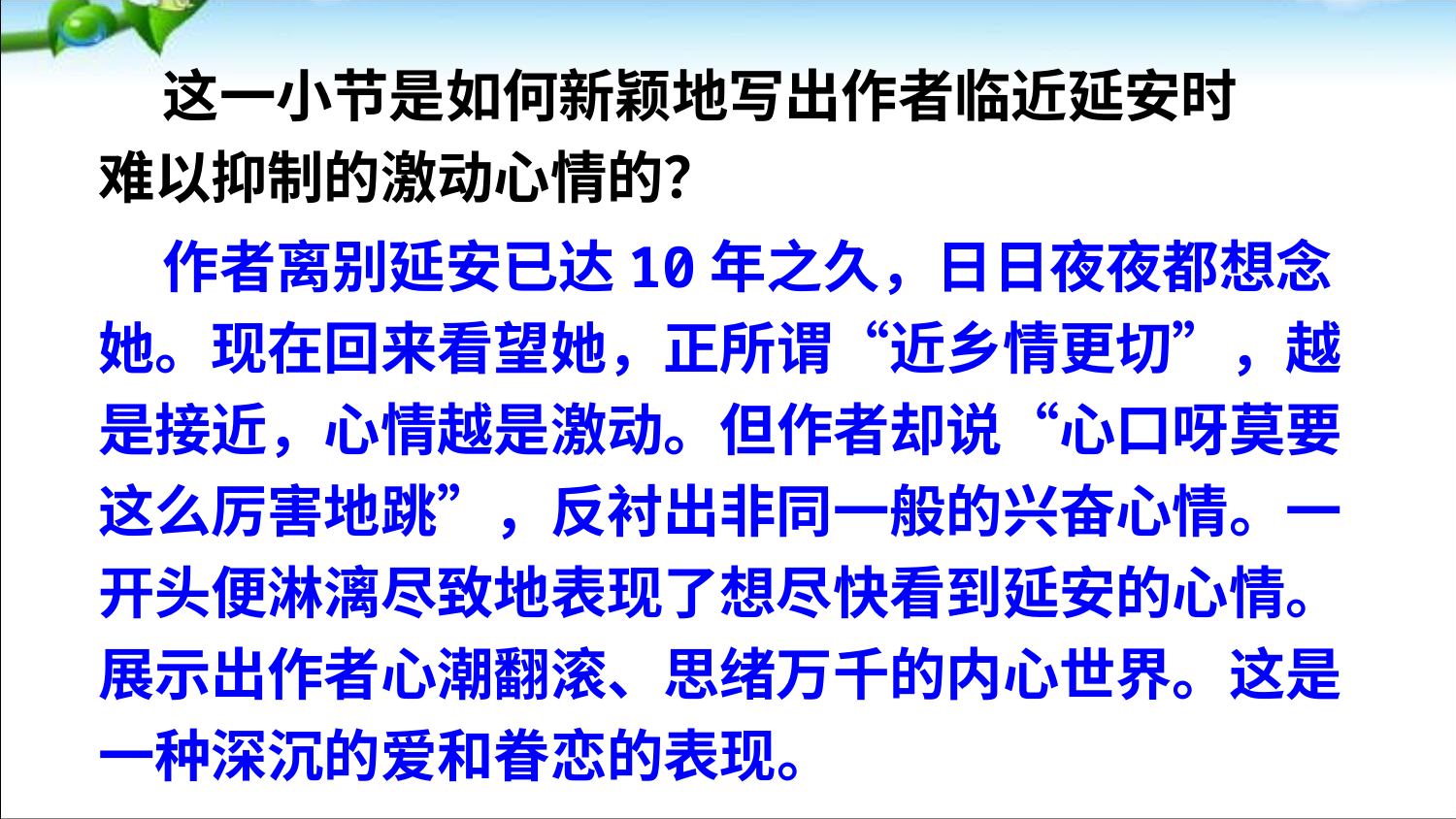

这一小节是如何新颖地写出作者临近延安时难以抑制的激动心情的？
    作者离别延安已达10年之久，日日夜夜都想念她。现在回来看望她，正所谓“近乡情更切”，越是接近，心情越是激动。但作者却说“心口呀莫要这么厉害地跳”，反衬出非同一般的兴奋心情。一开头便淋漓尽致地表现了想尽快看到延安的心情。展示出作者心潮翻滚、思绪万千的内心世界。这是一种深沉的爱和眷恋的表现。